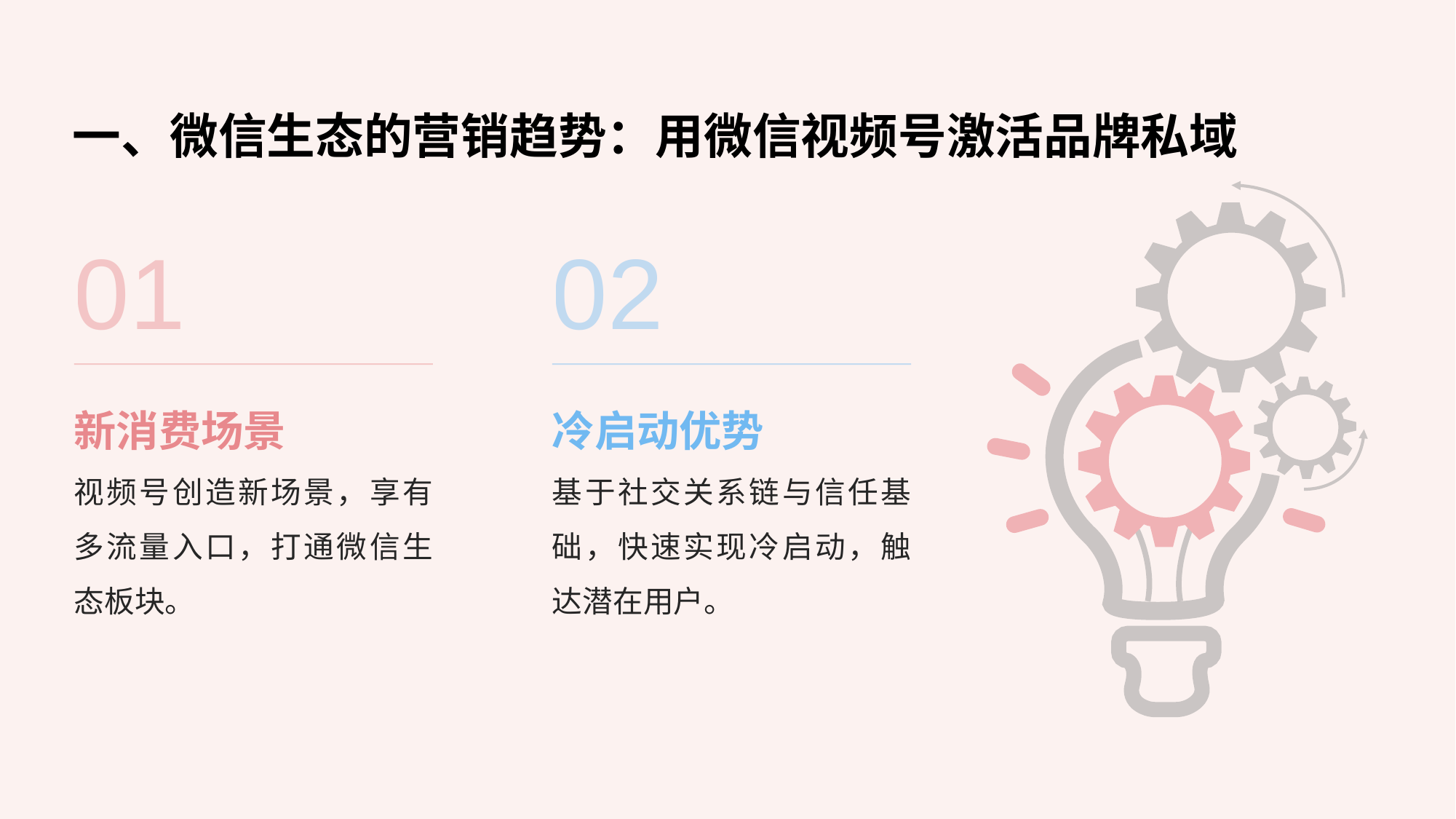

# 一、微信生态的营销趋势：用微信视频号激活品牌私域

02

01

冷启动优势
新消费场景

基于社交关系链与信任基础，快速实现冷启动，触达潜在用户。
视频号创造新场景，享有多流量入口，打通微信生态板块。